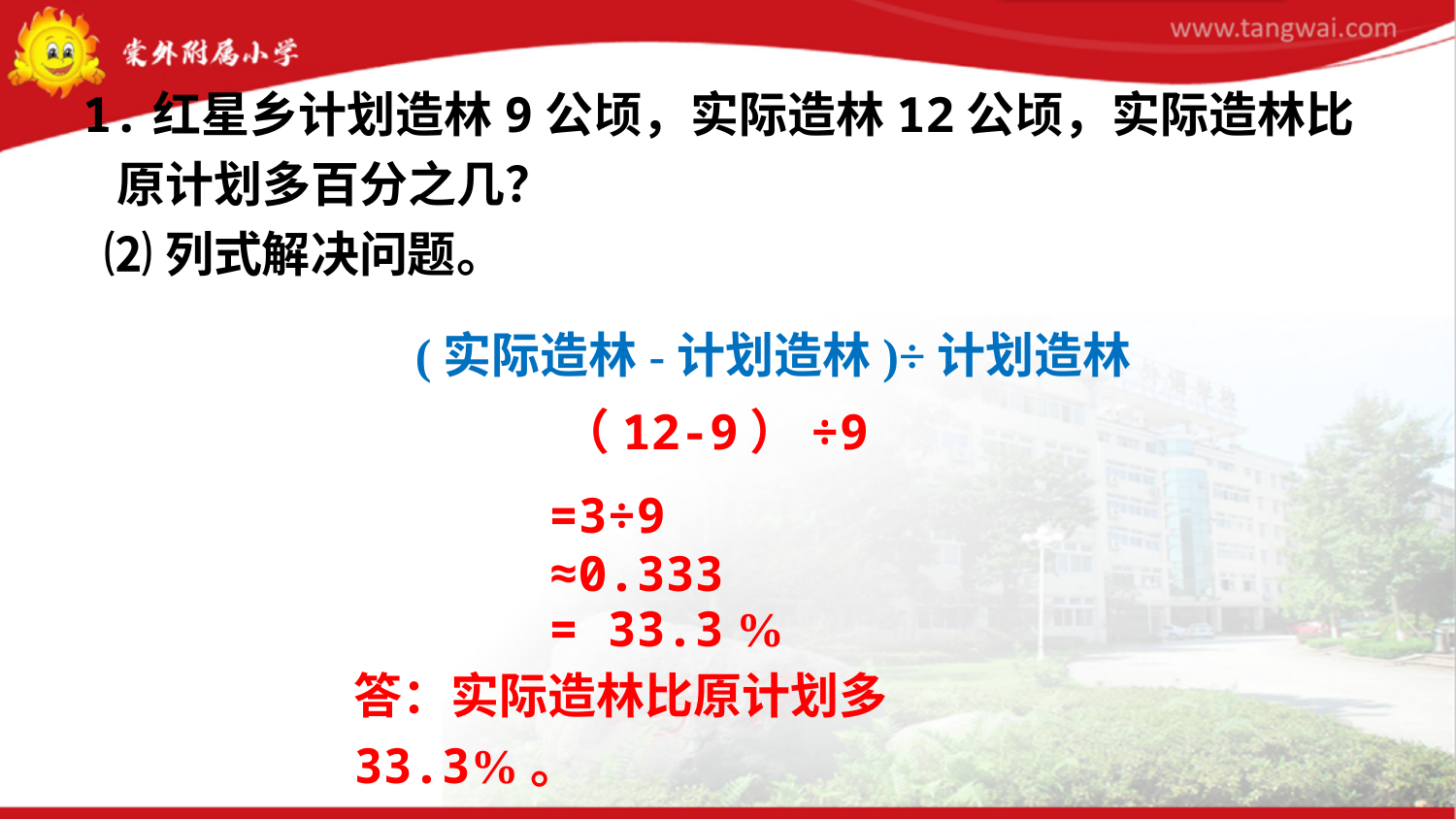

1.红星乡计划造林9公顷，实际造林12公顷，实际造林比
  原计划多百分之几？
  ⑵列式解决问题。
(实际造林-计划造林)÷计划造林
（12-9）÷9
=3÷9
≈0.333

= 33.3 %
答：实际造林比原计划多33.3%。